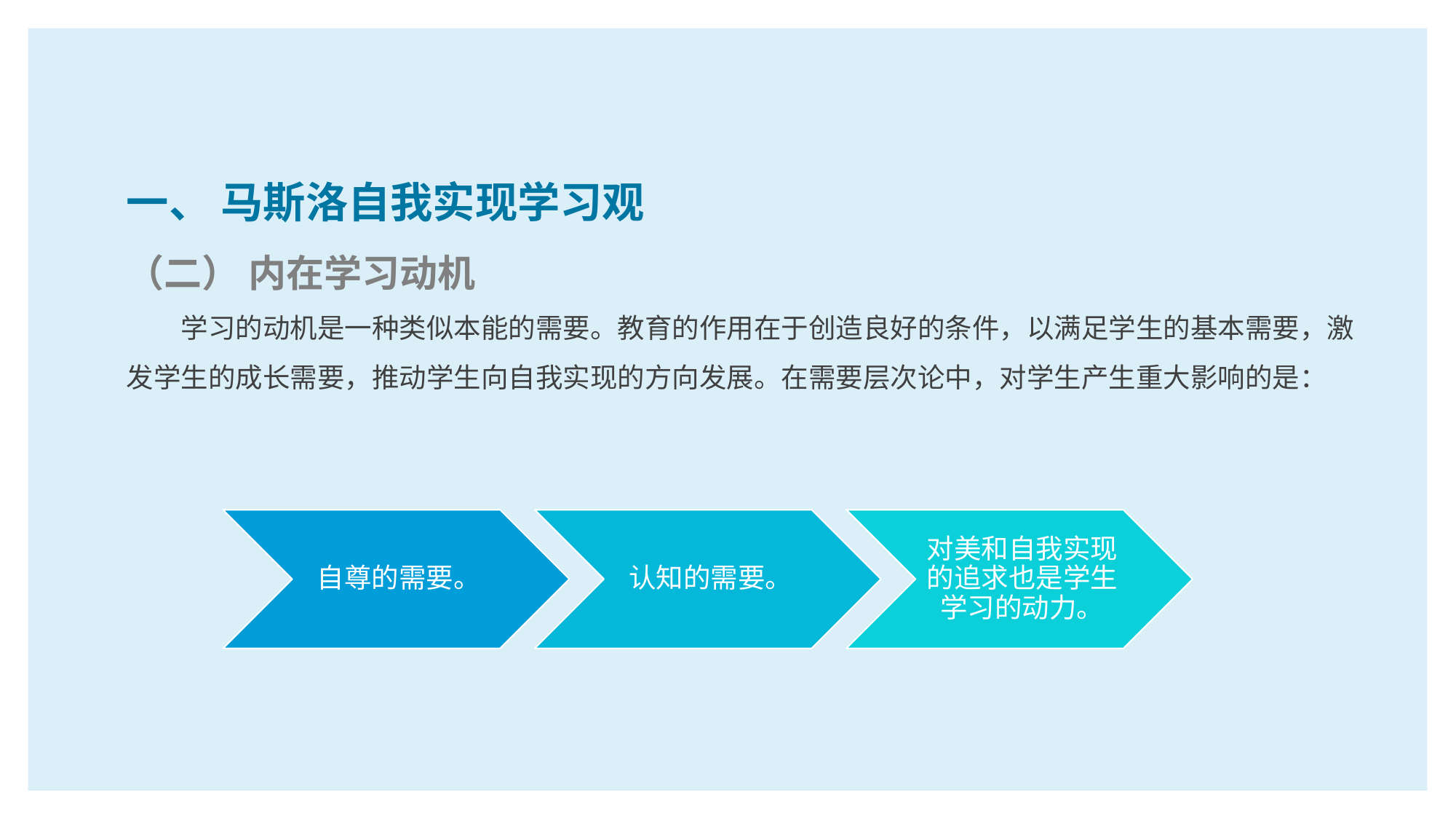

一、 马斯洛自我实现学习观
（二） 内在学习动机
学习的动机是一种类似本能的需要。教育的作用在于创造良好的条件，以满足学生的基本需要，激发学生的成长需要，推动学生向自我实现的方向发展。在需要层次论中，对学生产生重大影响的是：
自尊的需要。
认知的需要。
对美和自我实现的追求也是学生学习的动力。